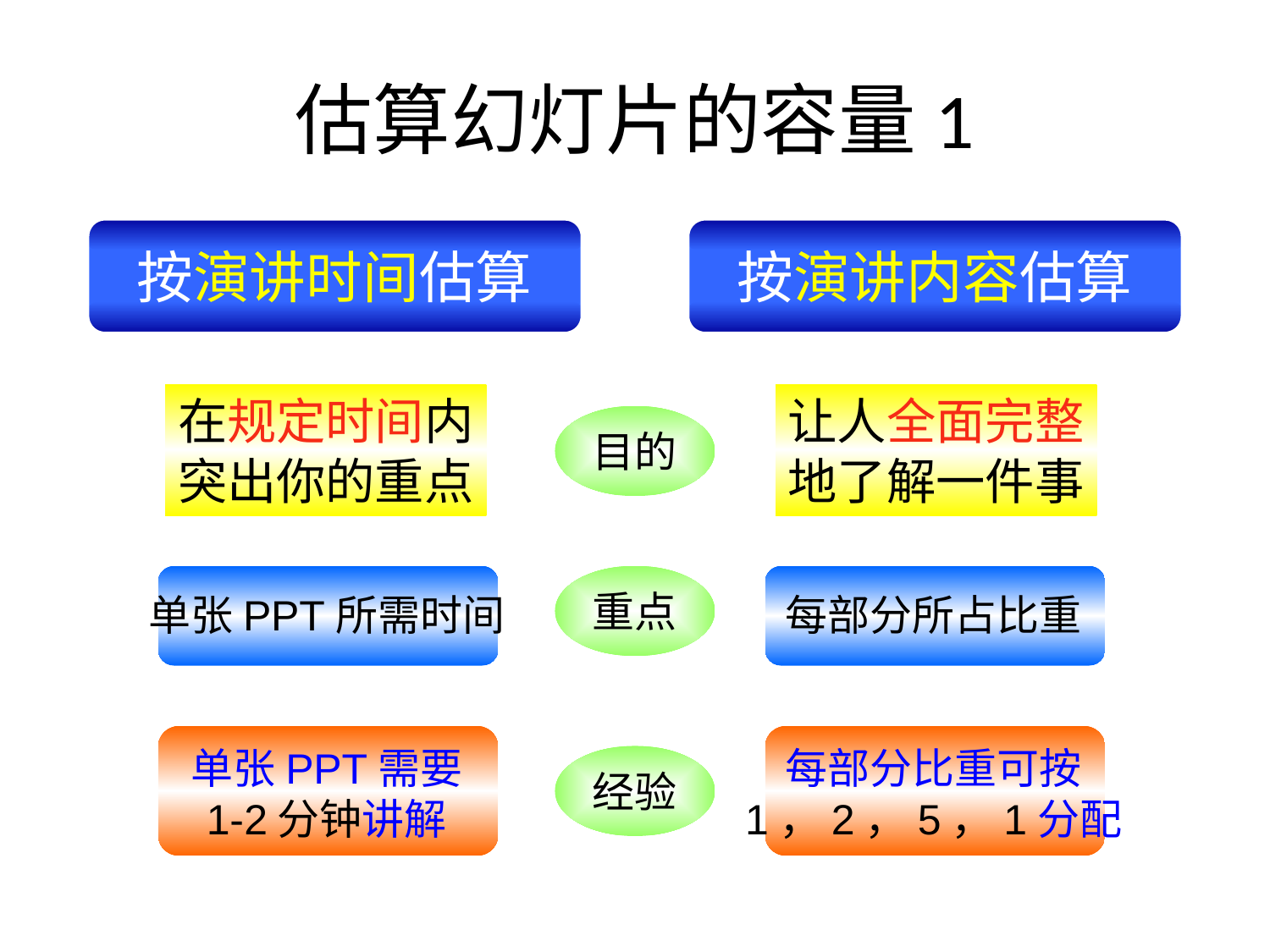

估算幻灯片的容量1

按演讲时间估算

按演讲内容估算
在规定时间内
突出你的重点
让人全面完整
地了解一件事
目的
赖祖亮@小木虫

单张PPT所需时间
重点

每部分所占比重
赖祖亮@小木虫

单张PPT需要
1-2分钟讲解

每部分比重可按
1，2，5，1分配
经验